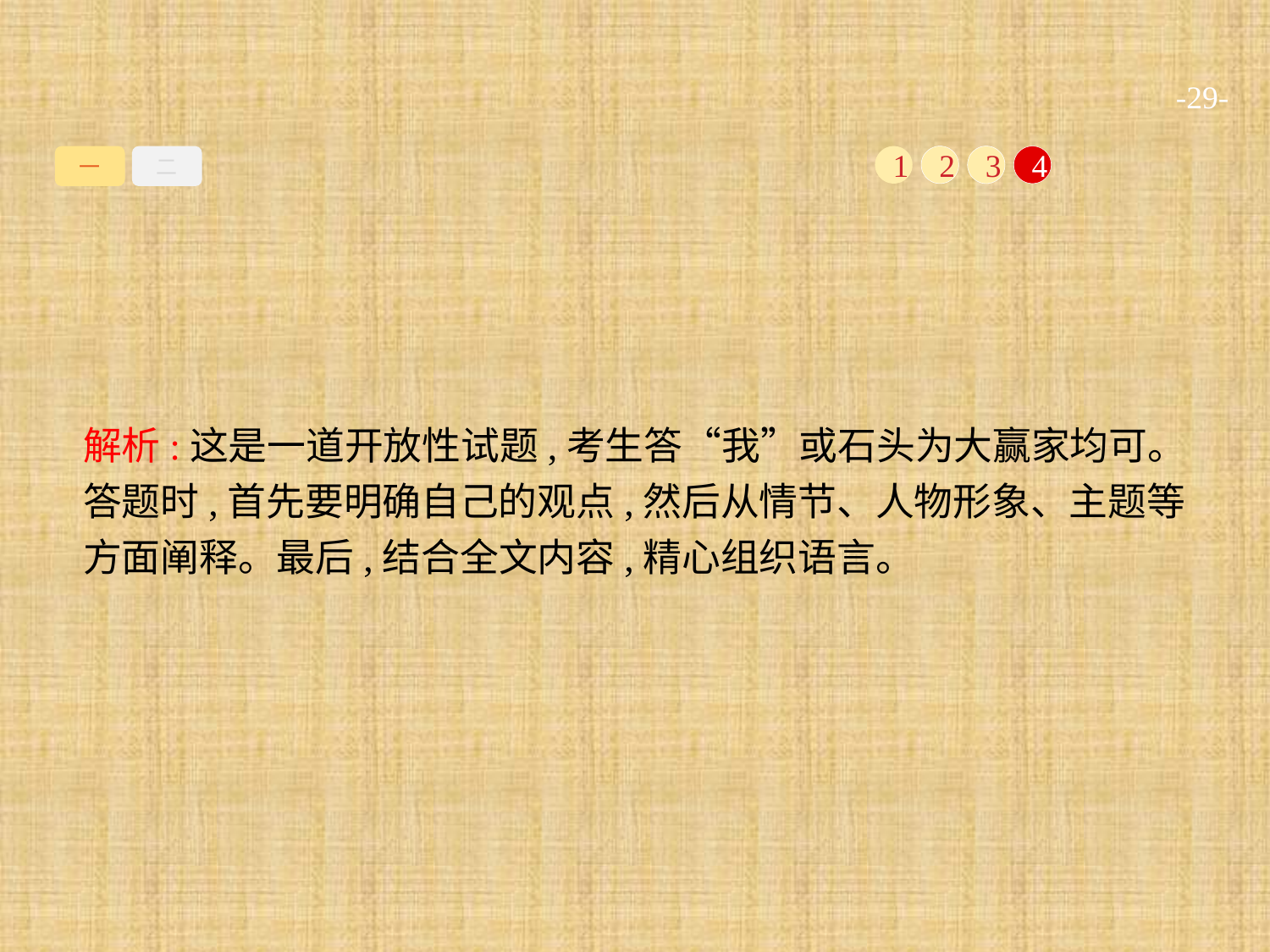

-29-
一
二
1
2
3
4
解析:这是一道开放性试题,考生答“我”或石头为大赢家均可。答题时,首先要明确自己的观点,然后从情节、人物形象、主题等方面阐释。最后,结合全文内容,精心组织语言。